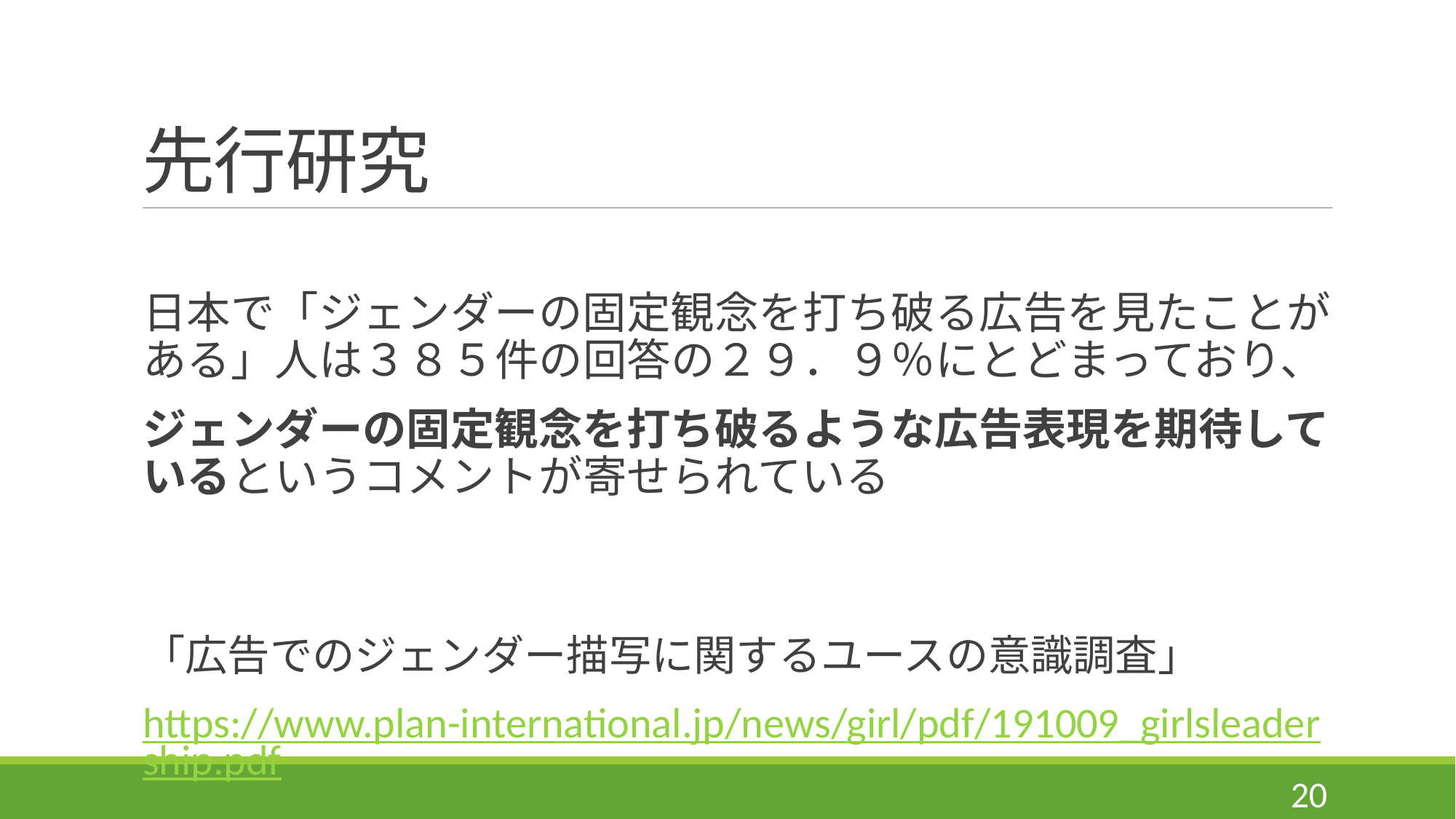

# 先行研究

日本で「ジェンダーの固定観念を打ち破る広告を見たことがある」人は３８５件の回答の２９．９％にとどまっており、
ジェンダーの固定観念を打ち破るような広告表現を期待しているというコメントが寄せられている

「広告でのジェンダー描写に関するユースの意識調査」
https://www.plan-international.jp/news/girl/pdf/191009_girlsleadership.pdf

20